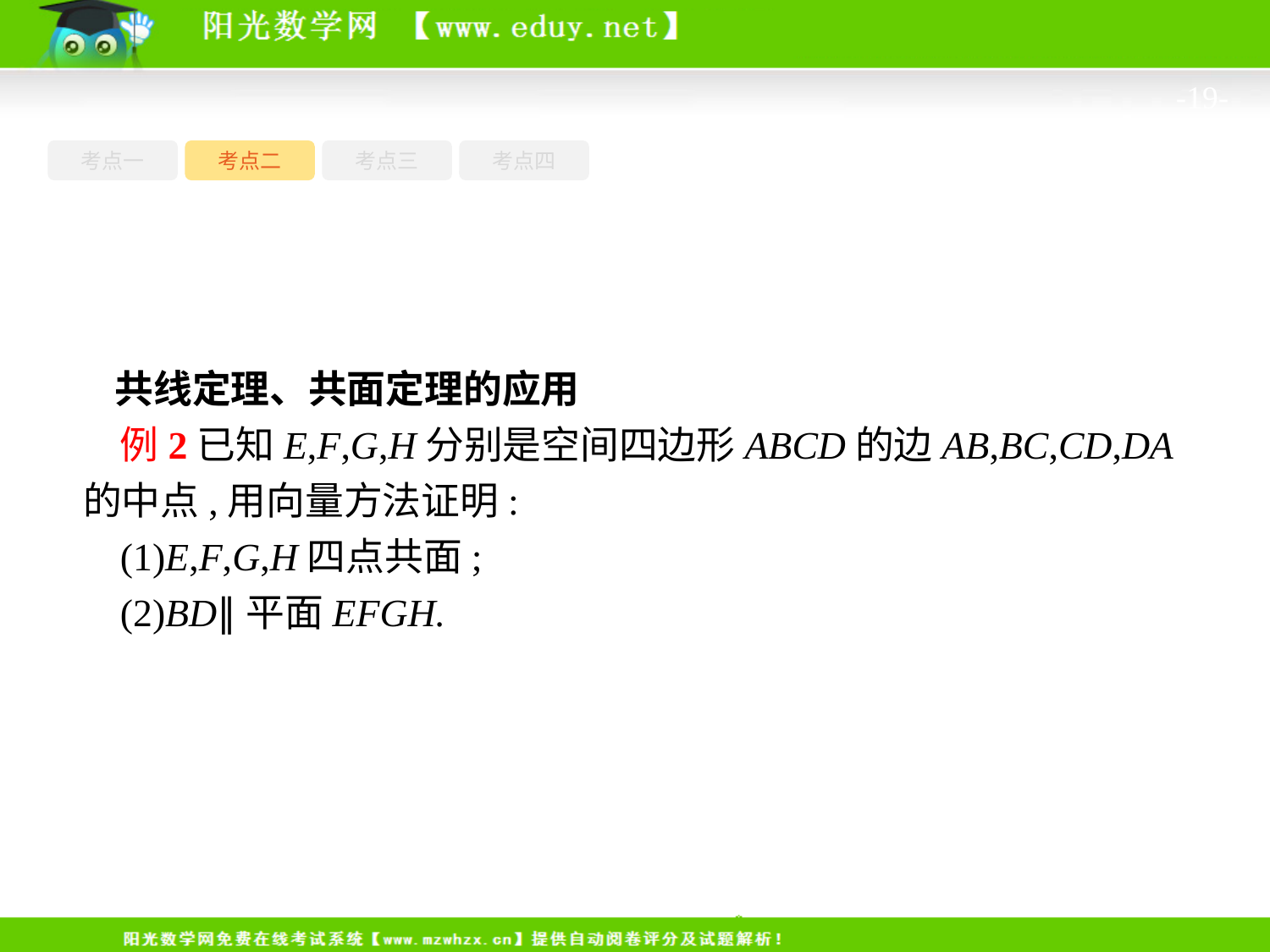

-19-
考点一
考点三
考点四
考点二
共线定理、共面定理的应用
例2已知E,F,G,H分别是空间四边形ABCD的边AB,BC,CD,DA的中点,用向量方法证明:
(1)E,F,G,H四点共面;
(2)BD∥平面EFGH.